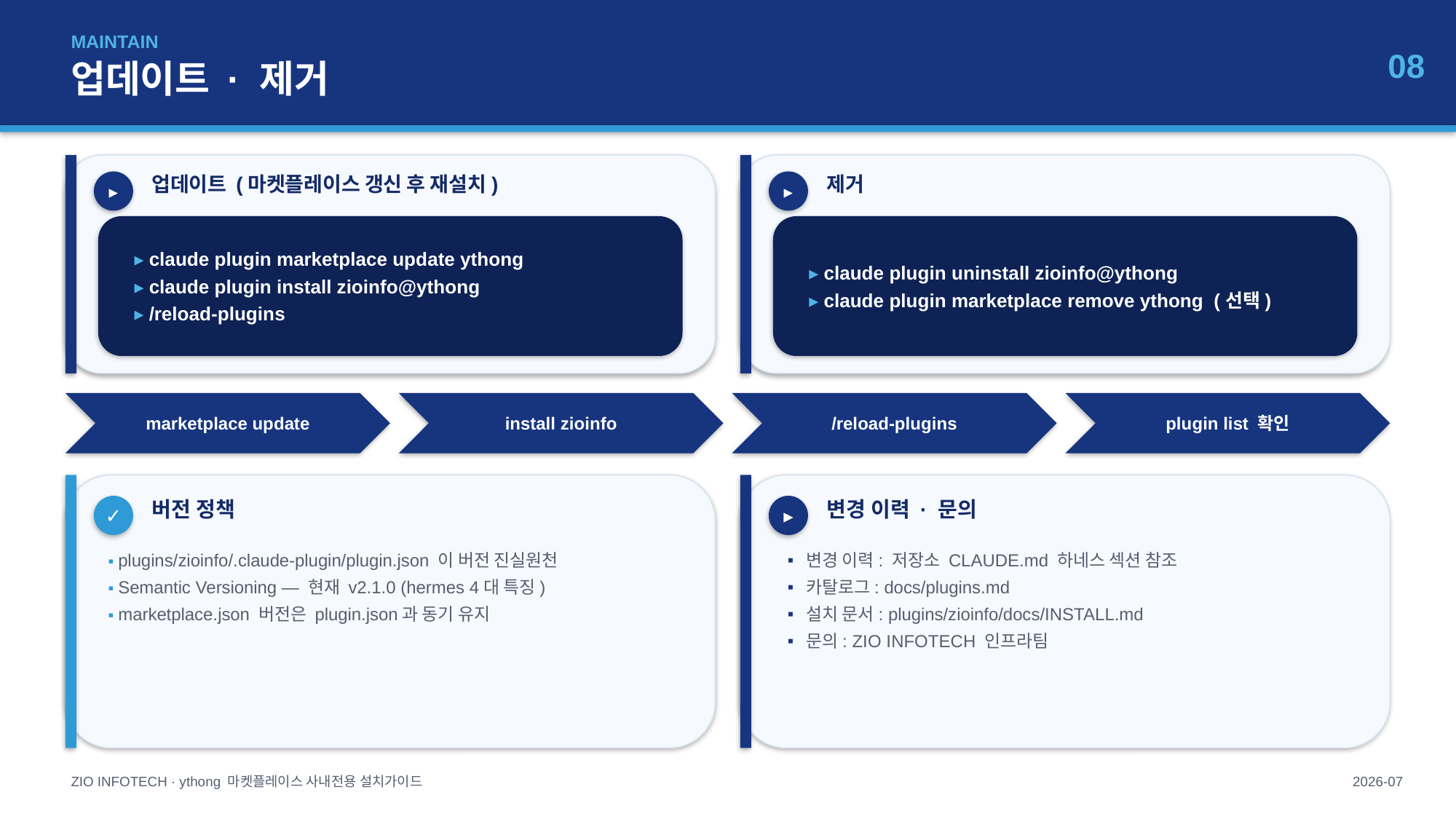

MAINTAIN
업데이트 · 제거
08

업데이트 (마켓플레이스 갱신 후 재설치)
제거
▸
▸

▸ claude plugin marketplace update ythong
▸ claude plugin install zioinfo@ythong
▸ /reload-plugins

▸ claude plugin uninstall zioinfo@ythong
▸ claude plugin marketplace remove ythong  (선택)
marketplace update
install zioinfo
/reload-plugins
plugin list 확인

버전 정책
변경 이력 · 문의
✓
▸
▪ plugins/zioinfo/.claude-plugin/plugin.json 이 버전 진실원천
▪ Semantic Versioning — 현재 v2.1.0 (hermes 4대 특징)
▪ marketplace.json 버전은 plugin.json과 동기 유지
▪ 변경 이력: 저장소 CLAUDE.md 하네스 섹션 참조
▪ 카탈로그: docs/plugins.md
▪ 설치 문서: plugins/zioinfo/docs/INSTALL.md
▪ 문의: ZIO INFOTECH 인프라팀
ZIO INFOTECH · ythong 마켓플레이스 사내전용 설치가이드
2026-07